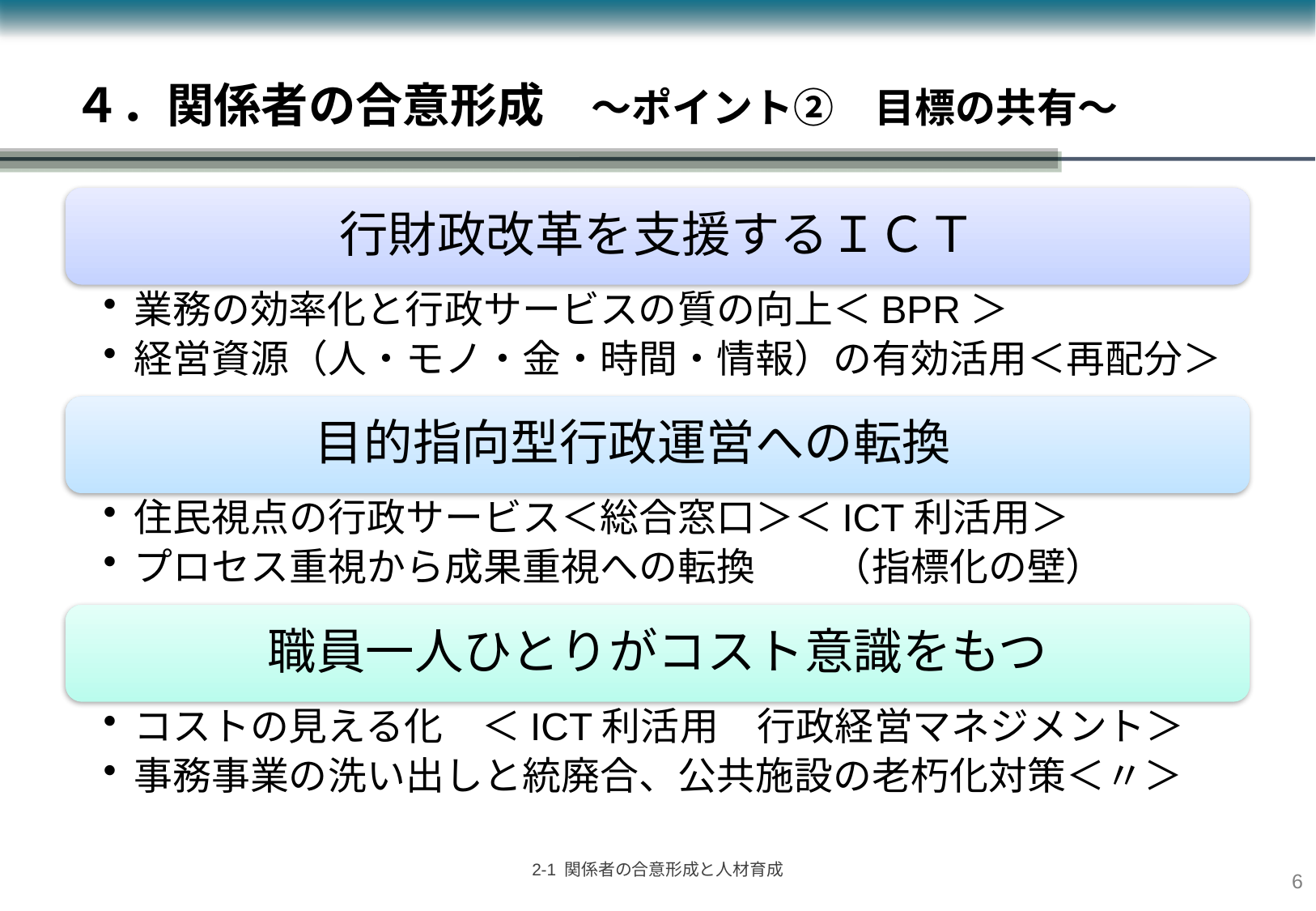

# ４．関係者の合意形成　～ポイント②　目標の共有～
行財政改革を支援するＩＣＴ
業務の効率化と行政サービスの質の向上＜BPR＞
経営資源（人・モノ・金・時間・情報）の有効活用＜再配分＞
目的指向型行政運営への転換
住民視点の行政サービス＜総合窓口＞＜ICT利活用＞
プロセス重視から成果重視への転換　　（指標化の壁）
職員一人ひとりがコスト意識をもつ
コストの見える化　＜ICT利活用　行政経営マネジメント＞
事務事業の洗い出しと統廃合、公共施設の老朽化対策＜〃＞
6
2-1 関係者の合意形成と人材育成